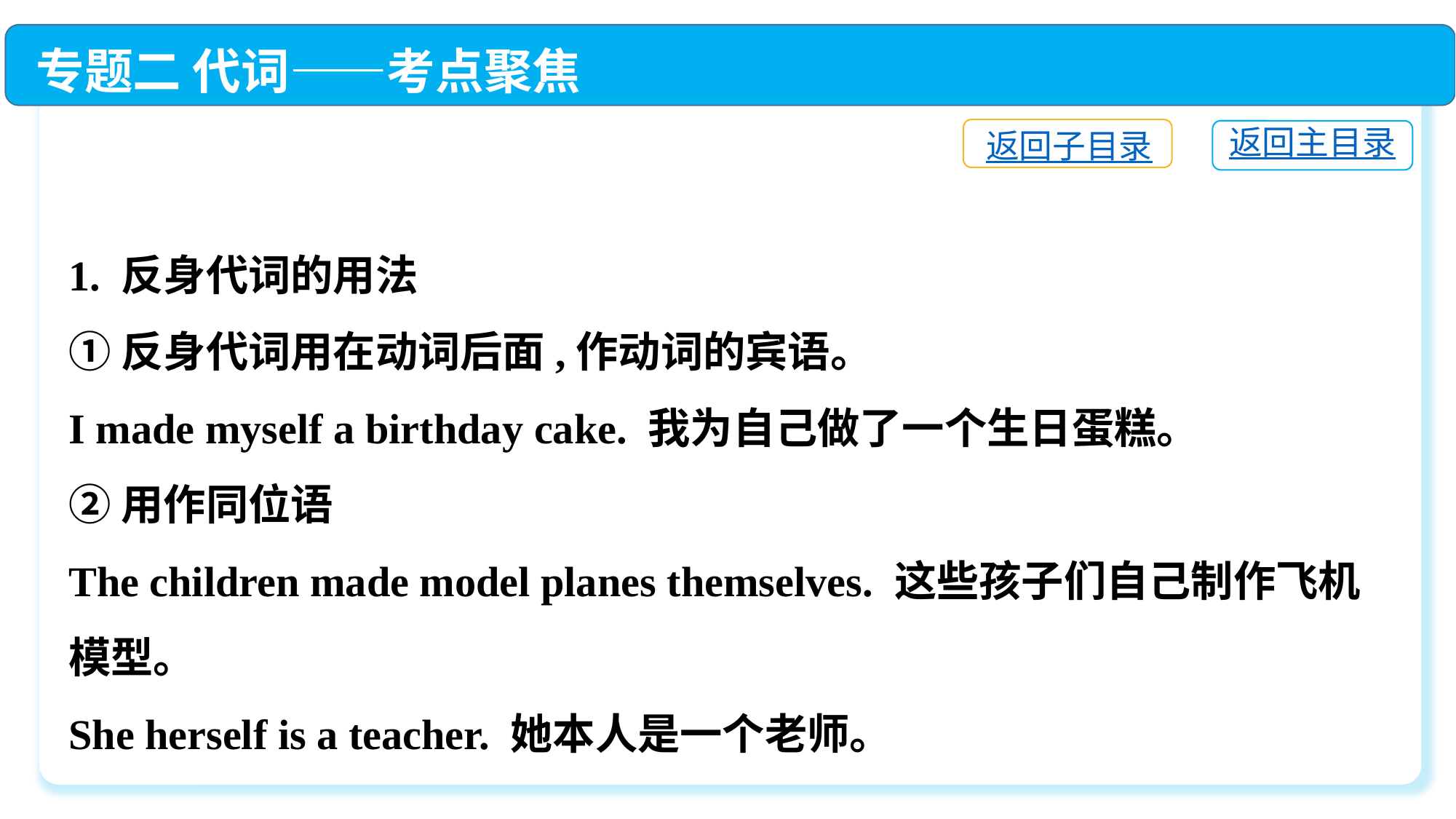

专题二 代词——考点聚焦

返回子目录
返回主目录
1. 反身代词的用法
①反身代词用在动词后面,作动词的宾语。
I made myself a birthday cake. 我为自己做了一个生日蛋糕。
②用作同位语
The children made model planes themselves. 这些孩子们自己制作飞机模型。
She herself is a teacher. 她本人是一个老师。